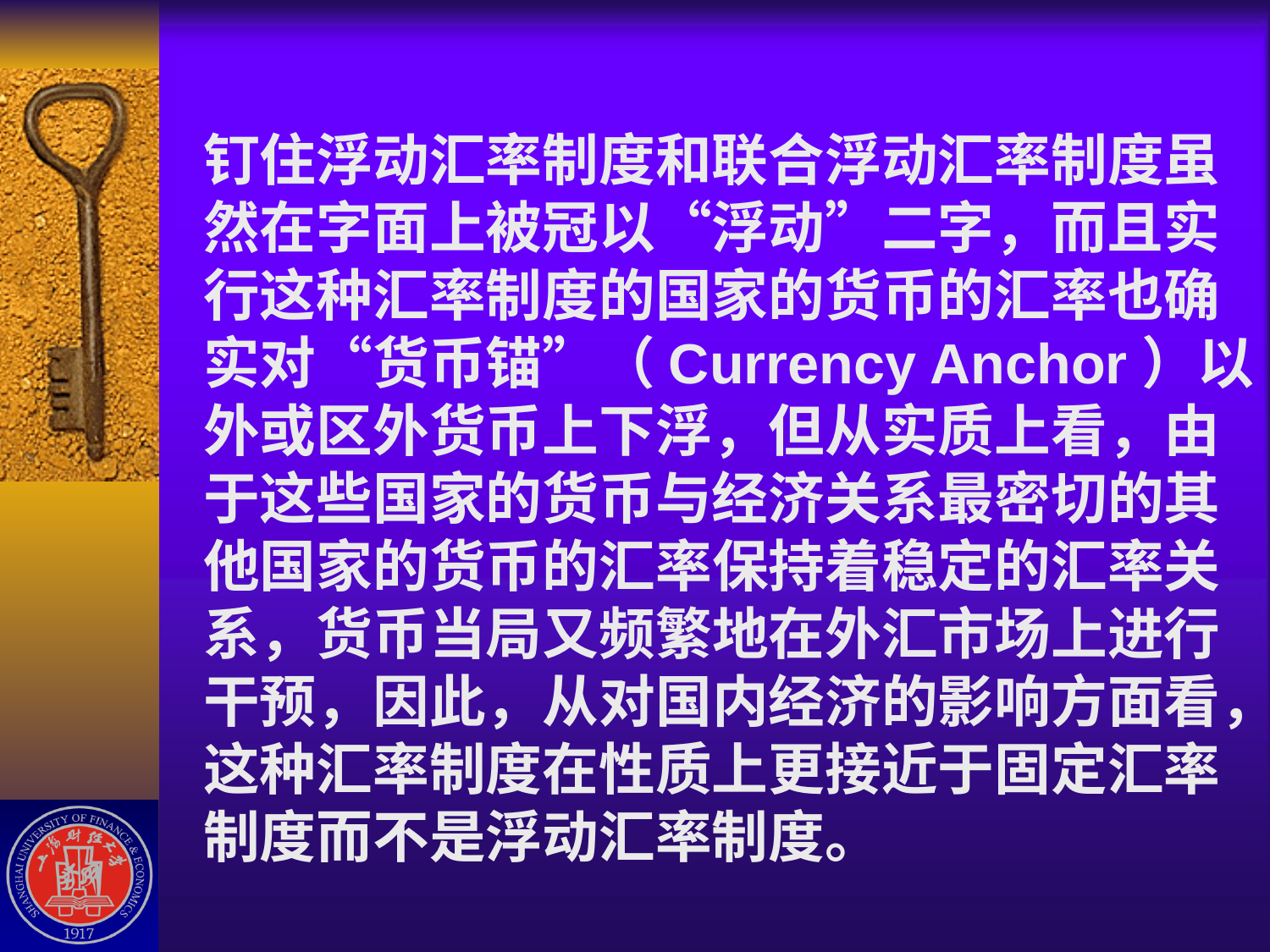

# 钉住浮动汇率制度和联合浮动汇率制度虽然在字面上被冠以“浮动”二字，而且实行这种汇率制度的国家的货币的汇率也确实对“货币锚”（Currency Anchor）以外或区外货币上下浮，但从实质上看，由于这些国家的货币与经济关系最密切的其他国家的货币的汇率保持着稳定的汇率关系，货币当局又频繁地在外汇市场上进行干预，因此，从对国内经济的影响方面看，这种汇率制度在性质上更接近于固定汇率制度而不是浮动汇率制度。